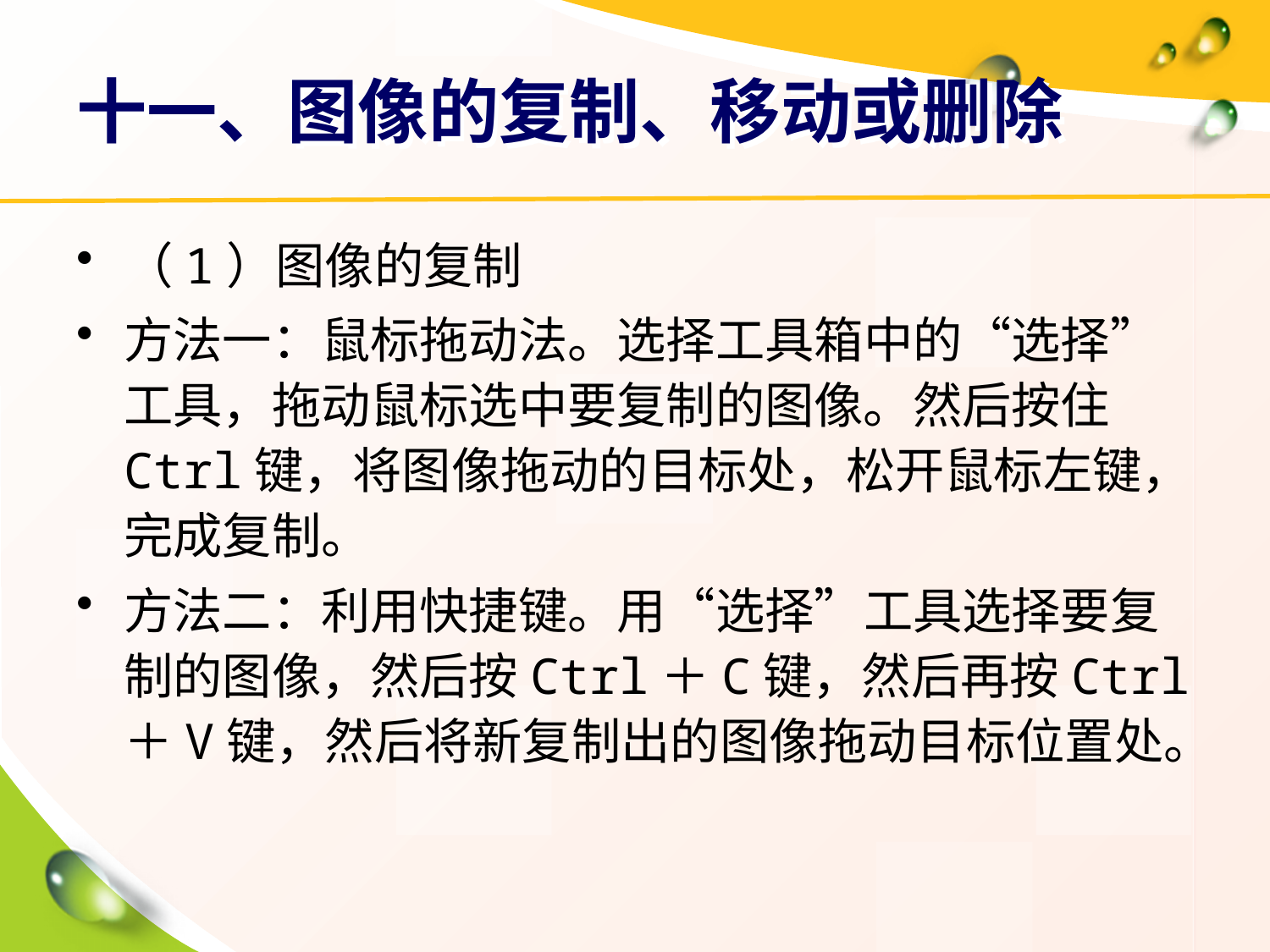

# 十一、图像的复制、移动或删除
（1）图像的复制
方法一：鼠标拖动法。选择工具箱中的“选择”工具，拖动鼠标选中要复制的图像。然后按住Ctrl键，将图像拖动的目标处，松开鼠标左键，完成复制。
方法二：利用快捷键。用“选择”工具选择要复制的图像，然后按Ctrl＋C键，然后再按Ctrl＋V键，然后将新复制出的图像拖动目标位置处。